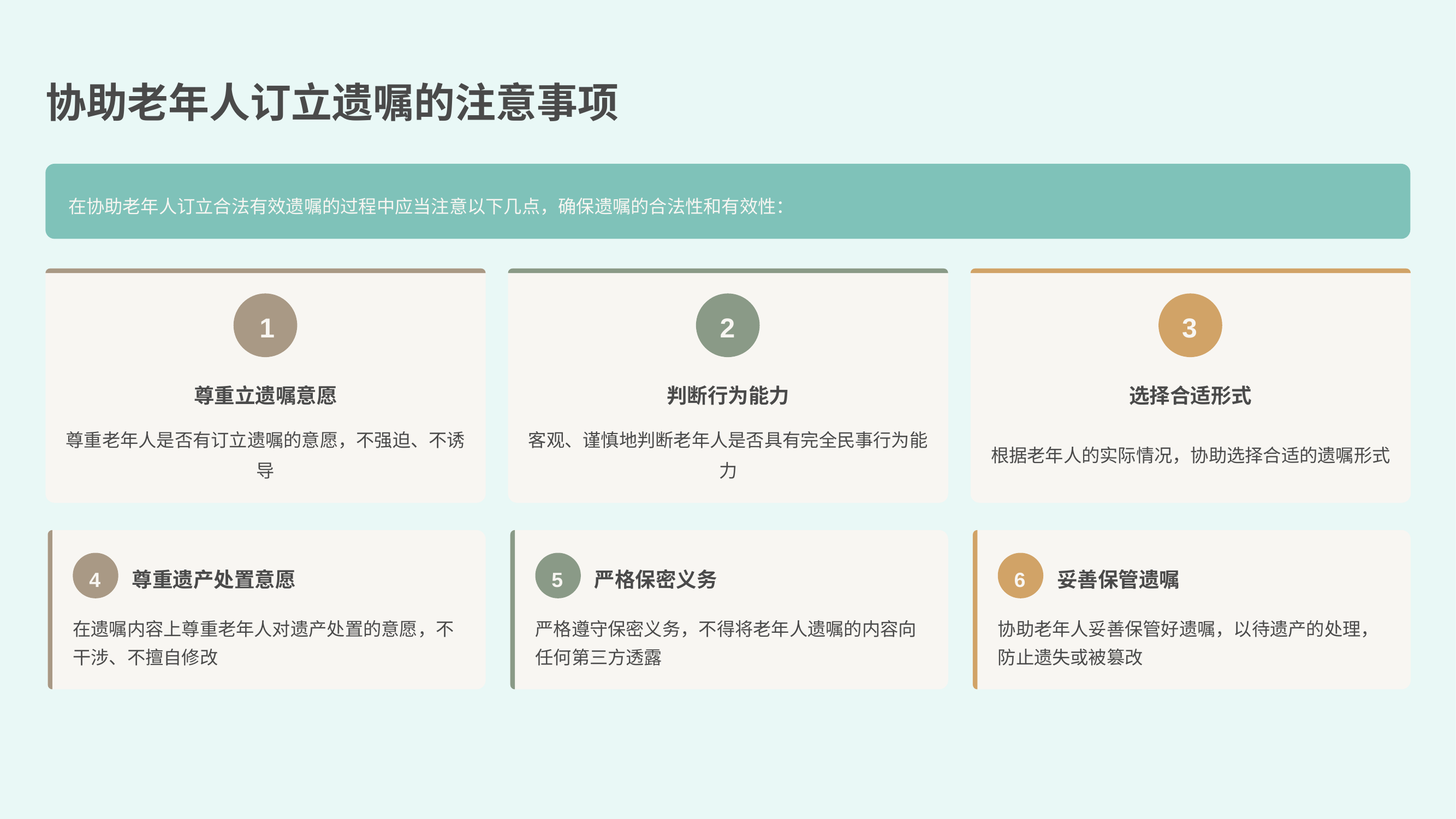

协助老年人订立遗嘱的注意事项

在协助老年人订立合法有效遗嘱的过程中应当注意以下几点，确保遗嘱的合法性和有效性：

1
2
3
尊重立遗嘱意愿
判断行为能力
选择合适形式
尊重老年人是否有订立遗嘱的意愿，不强迫、不诱导
客观、谨慎地判断老年人是否具有完全民事行为能力
根据老年人的实际情况，协助选择合适的遗嘱形式

4
尊重遗产处置意愿
5
严格保密义务
6
妥善保管遗嘱
在遗嘱内容上尊重老年人对遗产处置的意愿，不干涉、不擅自修改
严格遵守保密义务，不得将老年人遗嘱的内容向任何第三方透露
协助老年人妥善保管好遗嘱，以待遗产的处理，防止遗失或被篡改